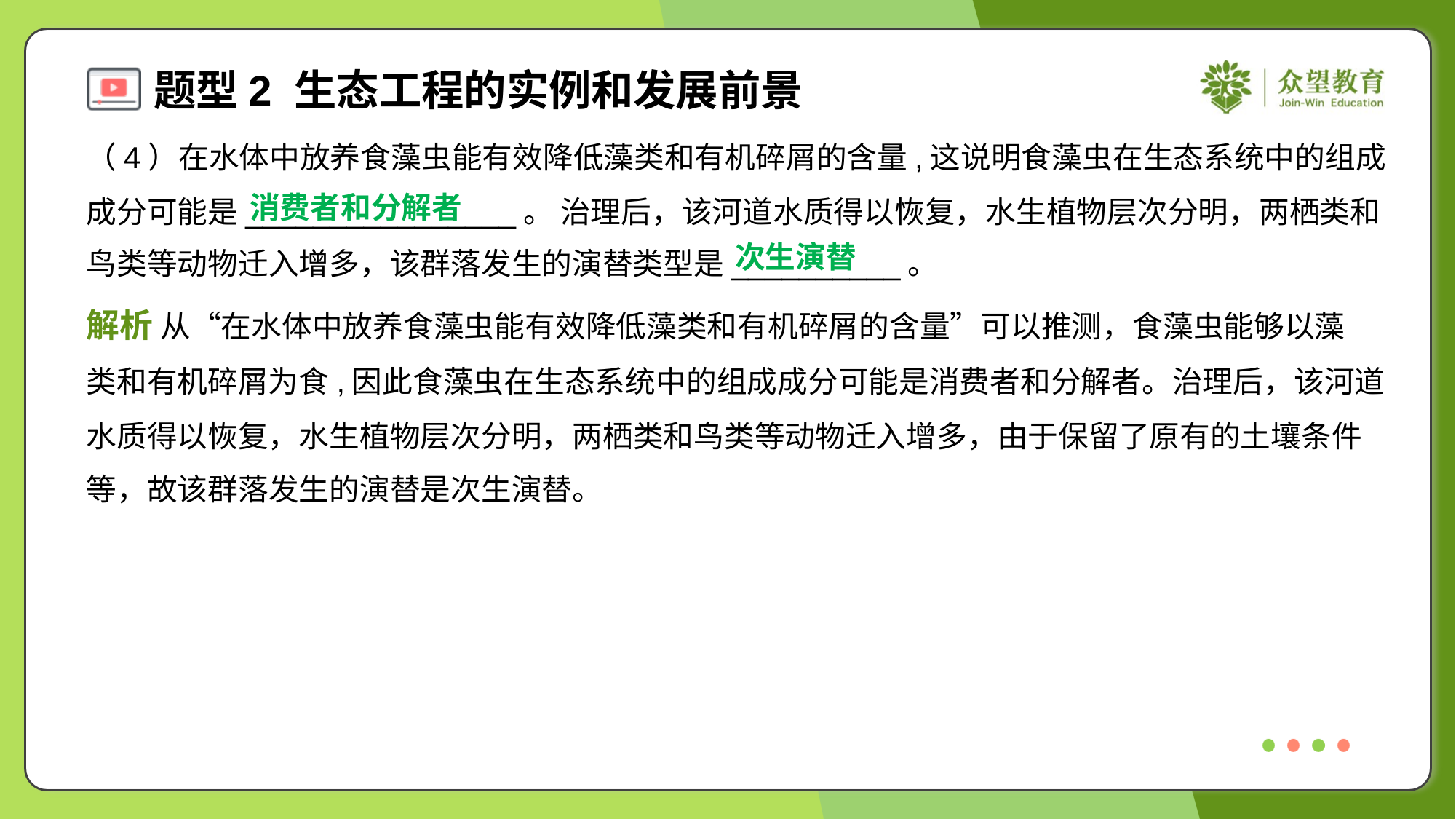

（4）在水体中放养食藻虫能有效降低藻类和有机碎屑的含量,这说明食藻虫在生态系统中的组成
成分可能是________________。 治理后，该河道水质得以恢复，水生植物层次分明，两栖类和
鸟类等动物迁入增多，该群落发生的演替类型是__________。
消费者和分解者
次生演替
解析 从“在水体中放养食藻虫能有效降低藻类和有机碎屑的含量”可以推测，食藻虫能够以藻
类和有机碎屑为食,因此食藻虫在生态系统中的组成成分可能是消费者和分解者。治理后，该河道
水质得以恢复，水生植物层次分明，两栖类和鸟类等动物迁入增多，由于保留了原有的土壤条件
等，故该群落发生的演替是次生演替。